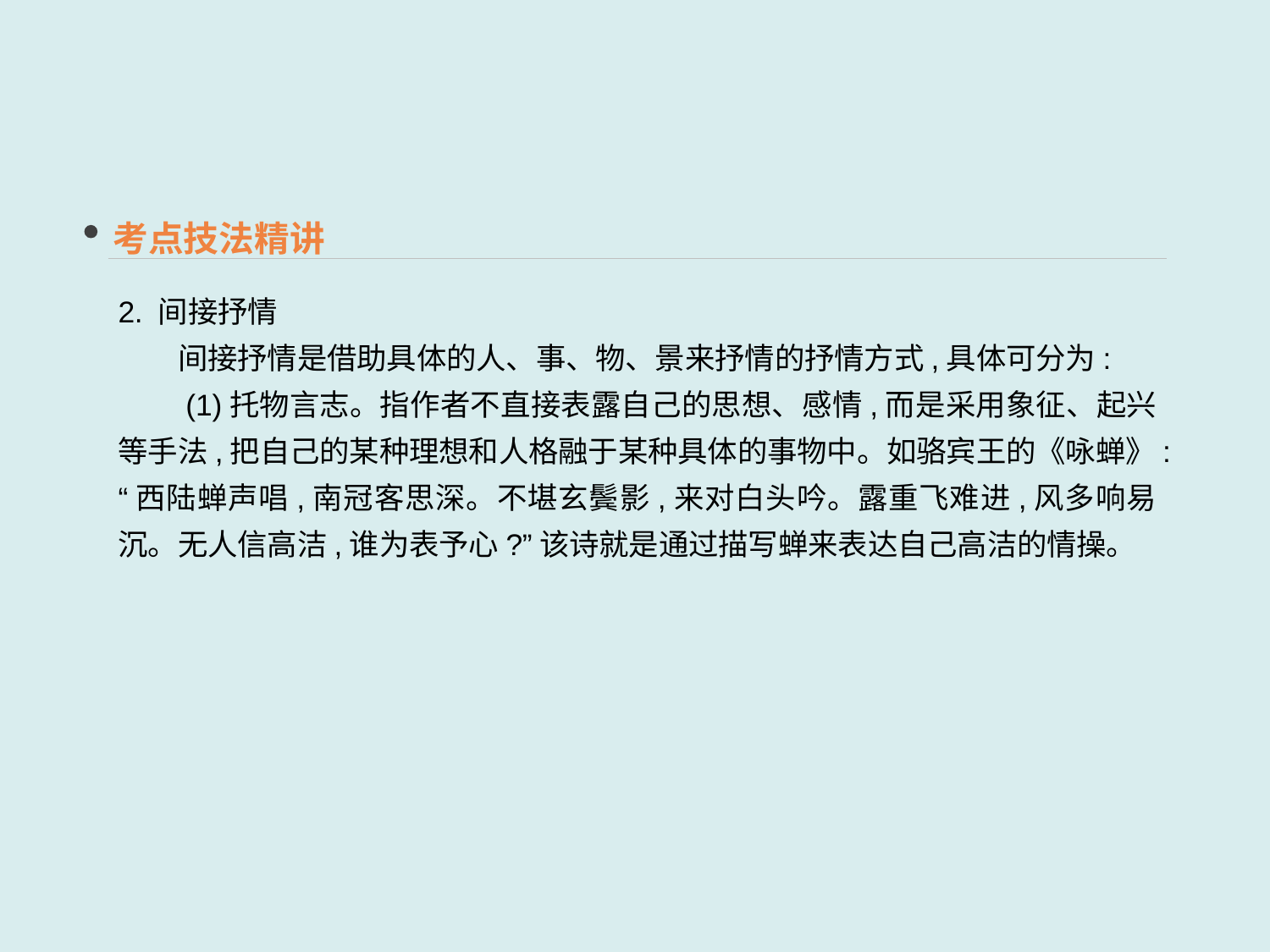

考点技法精讲

2. 间接抒情
　　间接抒情是借助具体的人、事、物、景来抒情的抒情方式,具体可分为:
　　(1)托物言志。指作者不直接表露自己的思想、感情,而是采用象征、起兴等手法,把自己的某种理想和人格融于某种具体的事物中。如骆宾王的《咏蝉》:“西陆蝉声唱,南冠客思深。不堪玄鬓影,来对白头吟。露重飞难进,风多响易沉。无人信高洁,谁为表予心?”该诗就是通过描写蝉来表达自己高洁的情操。